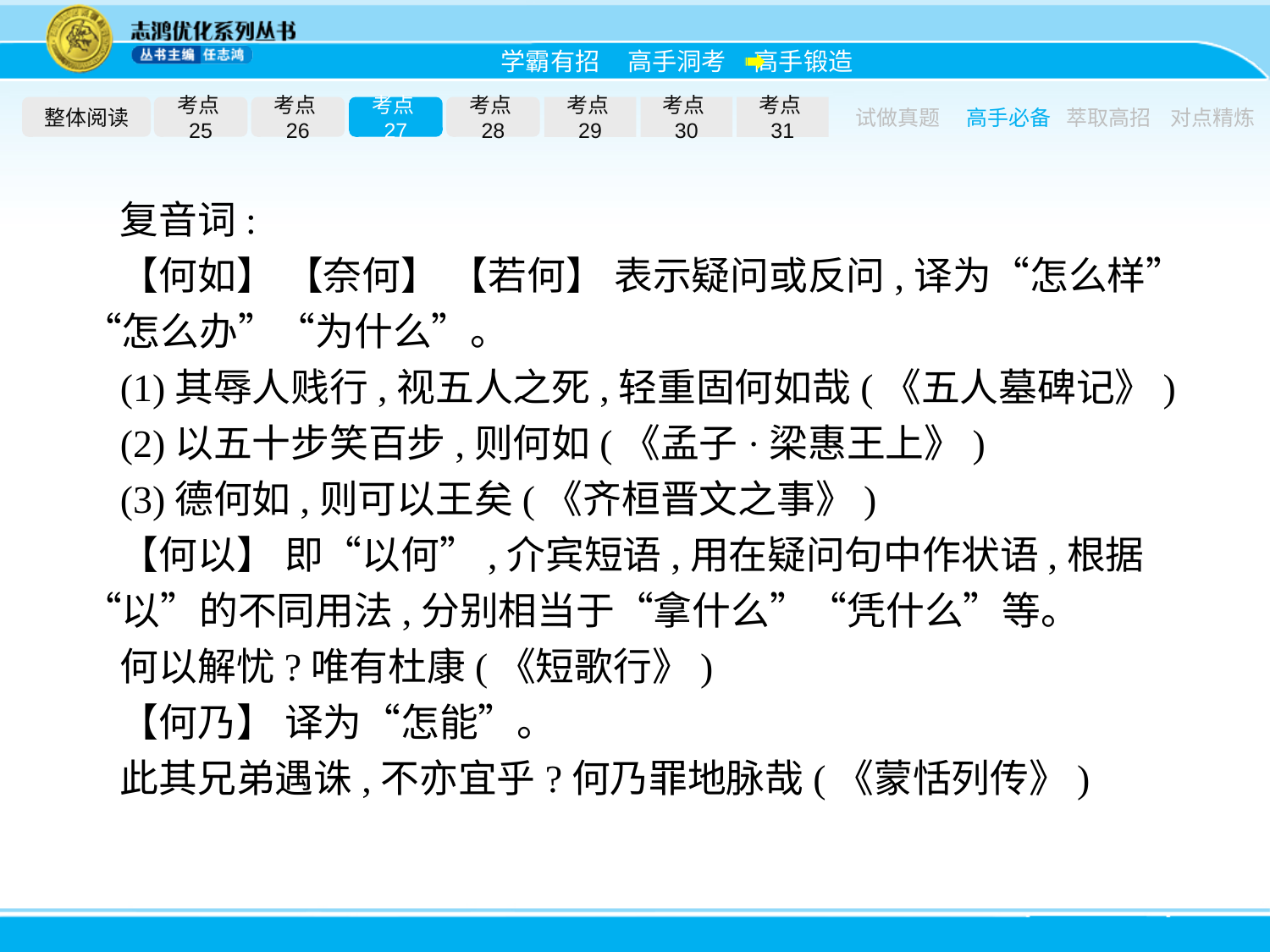

整体阅读
考点25
考点26
考点27
考点28
考点29
考点30
考点31
试做真题
高手必备
萃取高招
对点精炼
复音词:
【何如】 【奈何】 【若何】 表示疑问或反问,译为“怎么样”“怎么办”“为什么”。
(1)其辱人贱行,视五人之死,轻重固何如哉(《五人墓碑记》)
(2)以五十步笑百步,则何如(《孟子·梁惠王上》)
(3)德何如,则可以王矣(《齐桓晋文之事》)
【何以】 即“以何”,介宾短语,用在疑问句中作状语,根据“以”的不同用法,分别相当于“拿什么”“凭什么”等。
何以解忧?唯有杜康(《短歌行》)
【何乃】 译为“怎能”。
此其兄弟遇诛,不亦宜乎?何乃罪地脉哉(《蒙恬列传》)